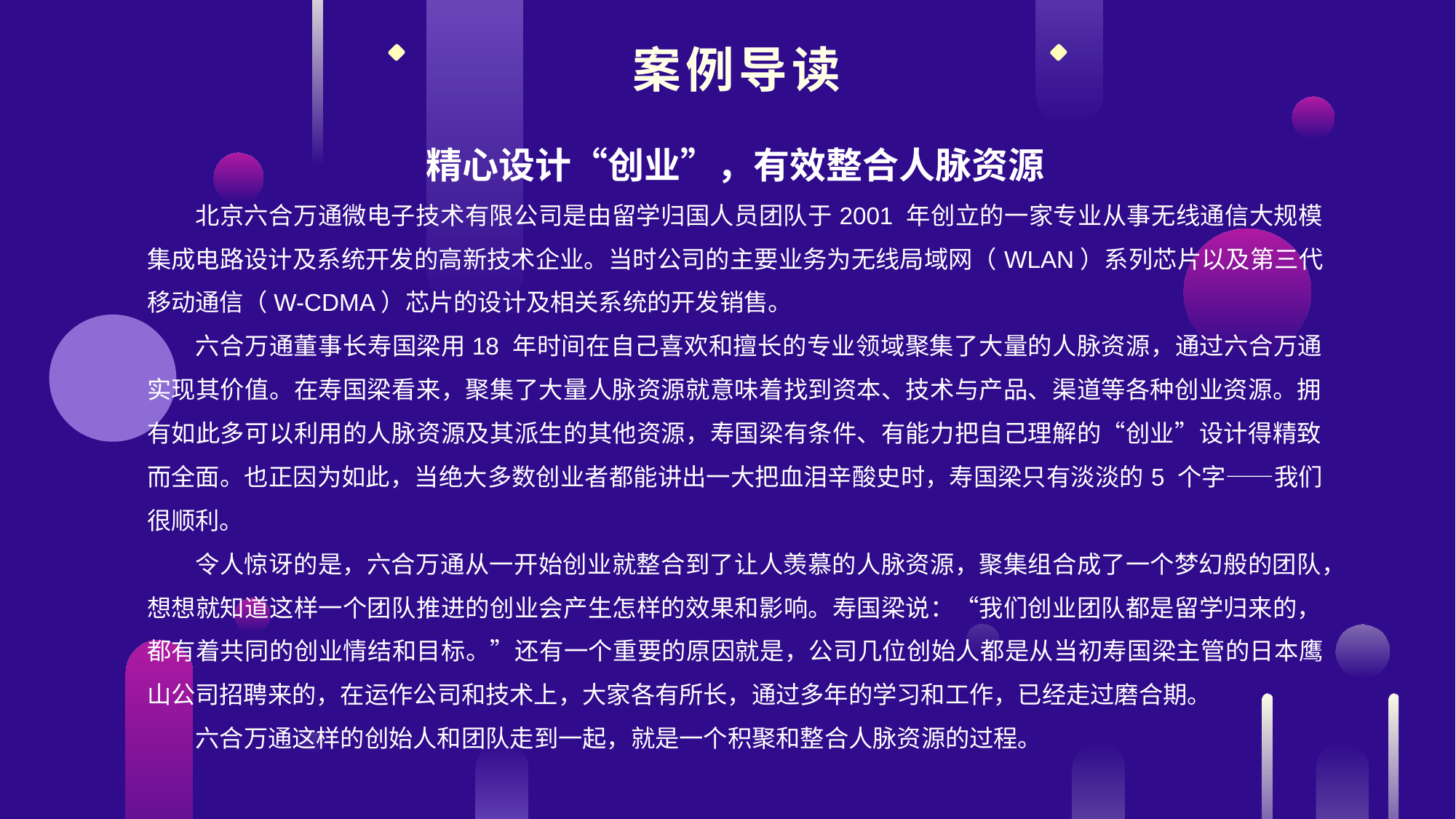

案例导读

精心设计“创业”，有效整合人脉资源
北京六合万通微电子技术有限公司是由留学归国人员团队于2001 年创立的一家专业从事无线通信大规模集成电路设计及系统开发的高新技术企业。当时公司的主要业务为无线局域网（WLAN）系列芯片以及第三代移动通信（W-CDMA）芯片的设计及相关系统的开发销售。
六合万通董事长寿国梁用18 年时间在自己喜欢和擅长的专业领域聚集了大量的人脉资源，通过六合万通实现其价值。在寿国梁看来，聚集了大量人脉资源就意味着找到资本、技术与产品、渠道等各种创业资源。拥有如此多可以利用的人脉资源及其派生的其他资源，寿国梁有条件、有能力把自己理解的“创业”设计得精致而全面。也正因为如此，当绝大多数创业者都能讲出一大把血泪辛酸史时，寿国梁只有淡淡的5 个字——我们很顺利。
令人惊讶的是，六合万通从一开始创业就整合到了让人羡慕的人脉资源，聚集组合成了一个梦幻般的团队，想想就知道这样一个团队推进的创业会产生怎样的效果和影响。寿国梁说：“我们创业团队都是留学归来的，都有着共同的创业情结和目标。”还有一个重要的原因就是，公司几位创始人都是从当初寿国梁主管的日本鹰山公司招聘来的，在运作公司和技术上，大家各有所长，通过多年的学习和工作，已经走过磨合期。
六合万通这样的创始人和团队走到一起，就是一个积聚和整合人脉资源的过程。